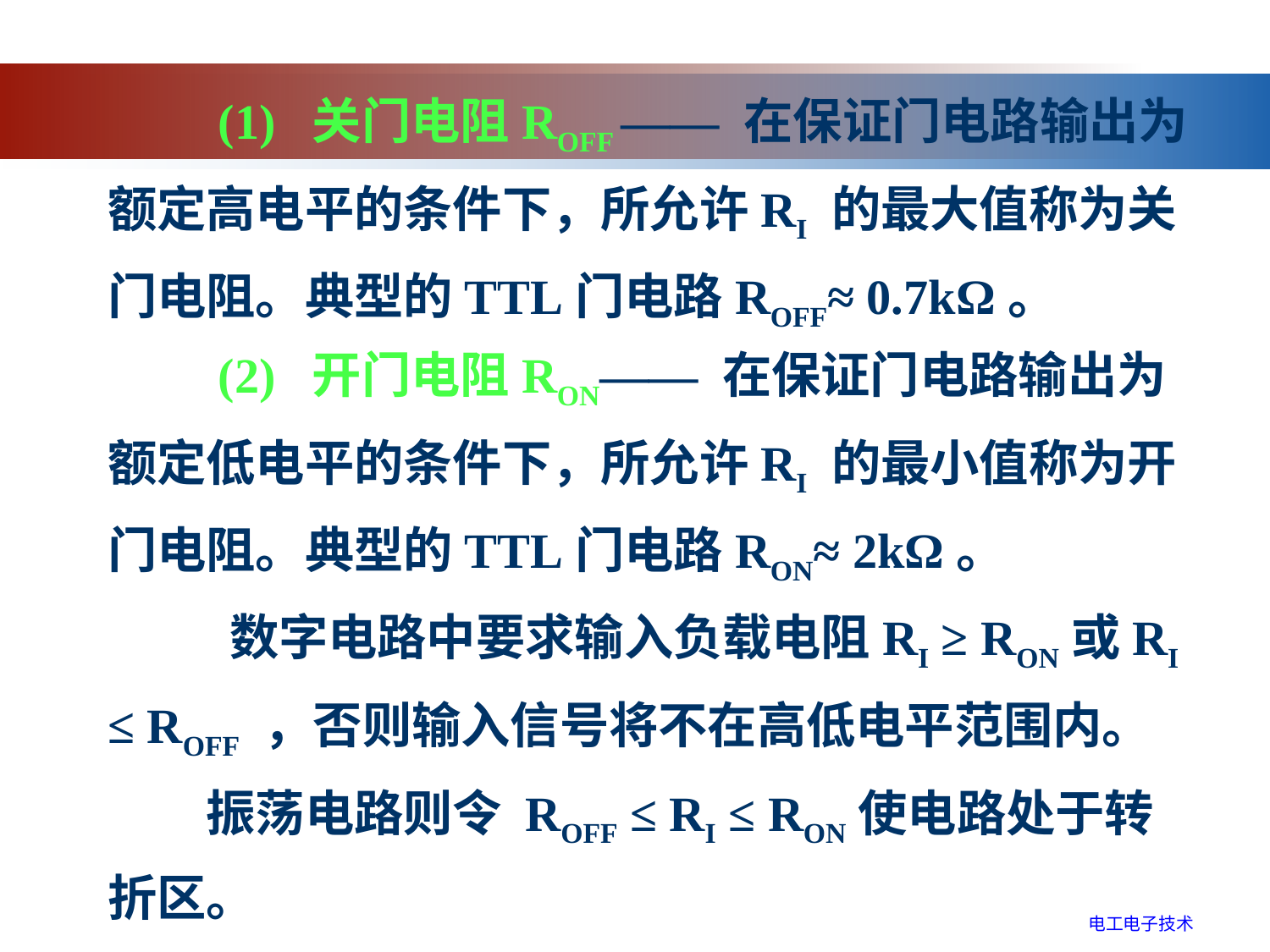

(1)  关门电阻ROFF —— 在保证门电路输出为额定高电平的条件下，所允许RI 的最大值称为关门电阻。典型的TTL门电路ROFF≈ 0.7kΩ。
　　(2)  开门电阻RON—— 在保证门电路输出为额定低电平的条件下，所允许RI 的最小值称为开门电阻。典型的TTL门电路RON≈ 2kΩ。
 　　数字电路中要求输入负载电阻RI ≥ RON或RI ≤ ROFF ，否则输入信号将不在高低电平范围内。
　　振荡电路则令 ROFF ≤ RI ≤ RON使电路处于转折区。
电工电子技术
82